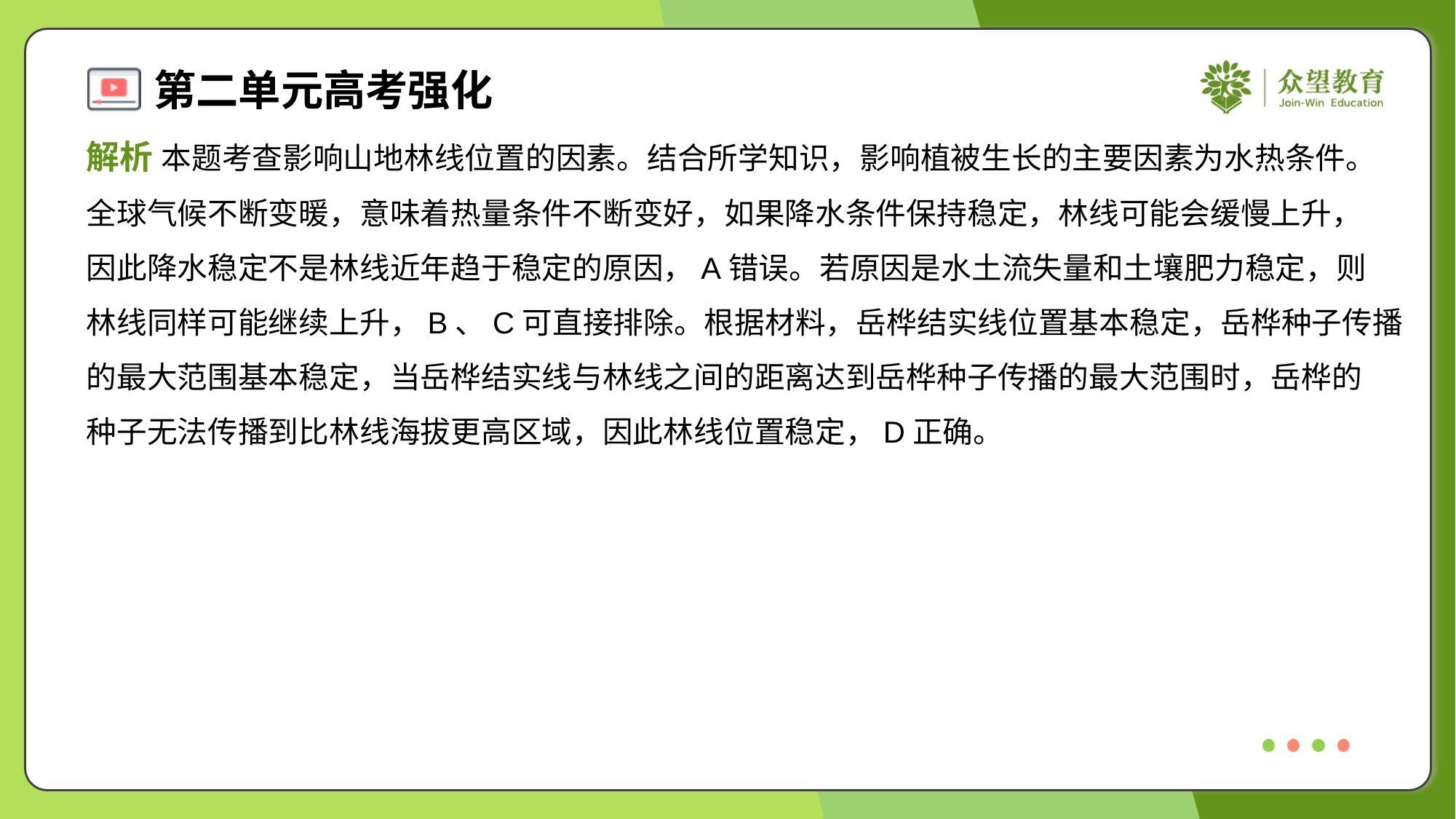

解析 本题考查影响山地林线位置的因素。结合所学知识，影响植被生长的主要因素为水热条件。
全球气候不断变暖，意味着热量条件不断变好，如果降水条件保持稳定，林线可能会缓慢上升，
因此降水稳定不是林线近年趋于稳定的原因，A错误。若原因是水土流失量和土壤肥力稳定，则
林线同样可能继续上升，B、C可直接排除。根据材料，岳桦结实线位置基本稳定，岳桦种子传播
的最大范围基本稳定，当岳桦结实线与林线之间的距离达到岳桦种子传播的最大范围时，岳桦的
种子无法传播到比林线海拔更高区域，因此林线位置稳定，D正确。